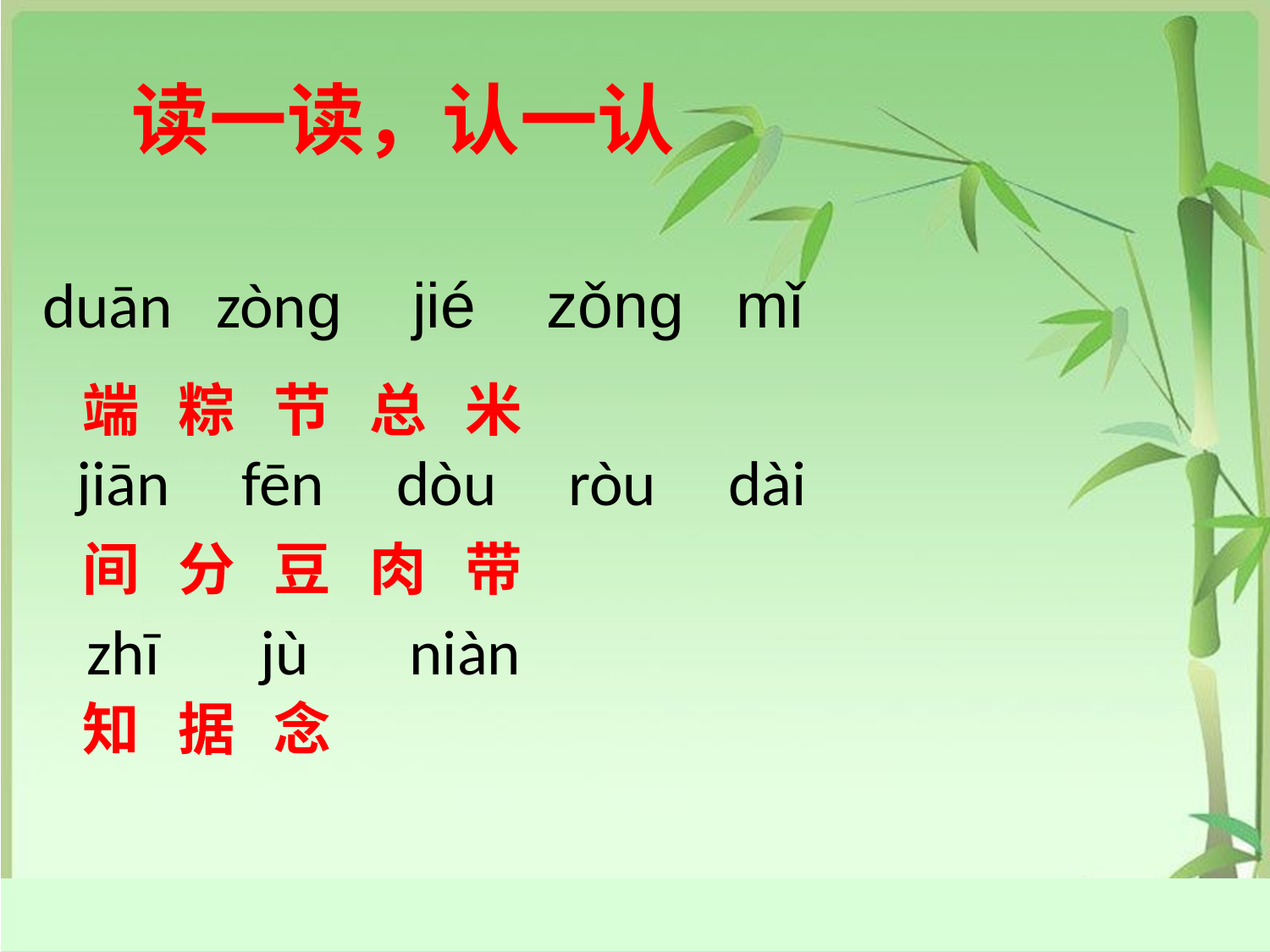

# 读一读，认一认
duān   zòng    jié    zǒng   mǐ

端   粽   节   总   米

间   分   豆   肉   带

知   据   念
 jiān     fēn     dòu     ròu     dài
 zhī       jù       niàn